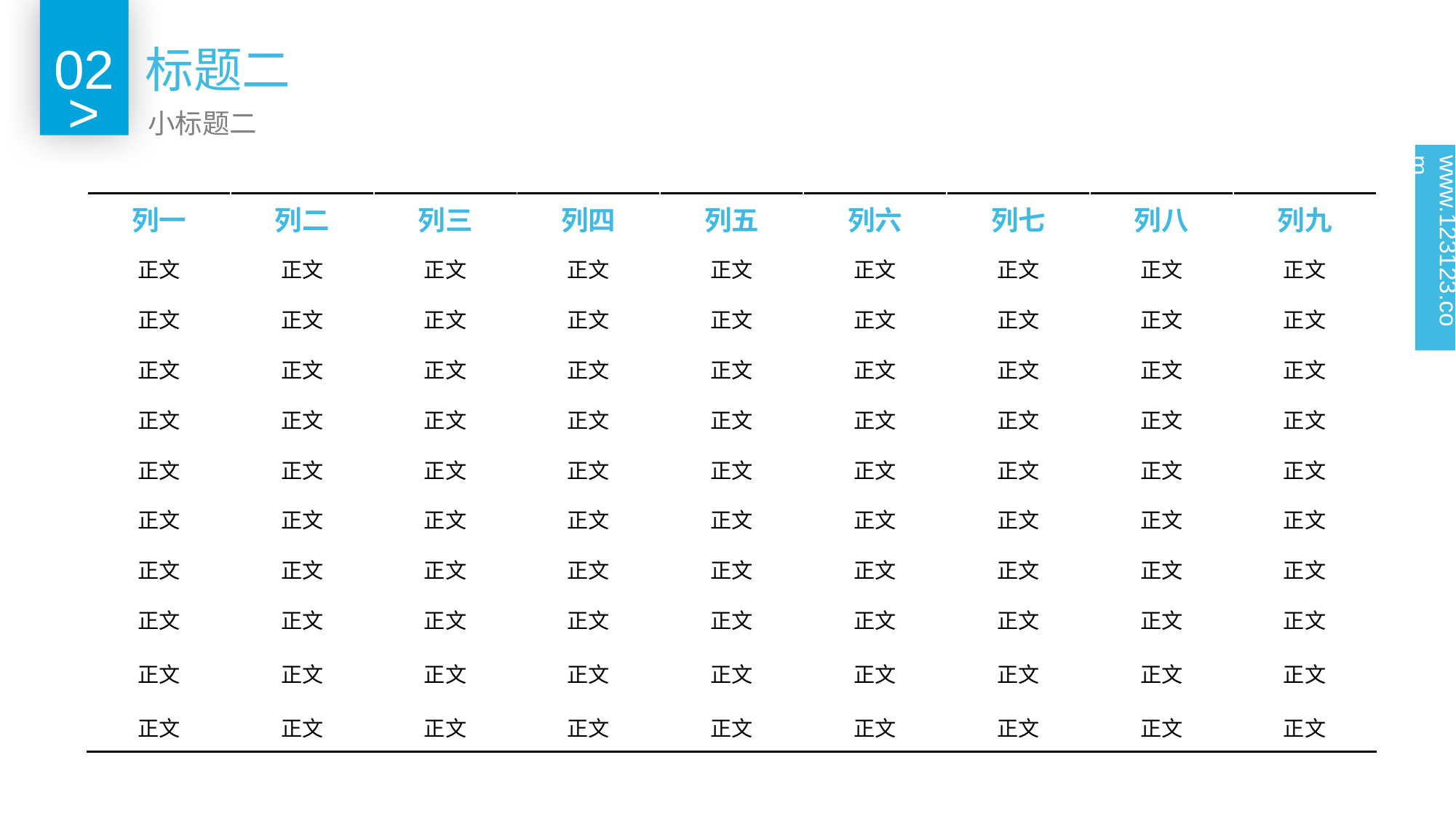

02
标题二
>
小标题二
www.123123.com
| 列一 | 列二 | 列三 | 列四 | 列五 | 列六 | 列七 | 列八 | 列九 |
| --- | --- | --- | --- | --- | --- | --- | --- | --- |
| 正文 | 正文 | 正文 | 正文 | 正文 | 正文 | 正文 | 正文 | 正文 |
| 正文 | 正文 | 正文 | 正文 | 正文 | 正文 | 正文 | 正文 | 正文 |
| 正文 | 正文 | 正文 | 正文 | 正文 | 正文 | 正文 | 正文 | 正文 |
| 正文 | 正文 | 正文 | 正文 | 正文 | 正文 | 正文 | 正文 | 正文 |
| 正文 | 正文 | 正文 | 正文 | 正文 | 正文 | 正文 | 正文 | 正文 |
| 正文 | 正文 | 正文 | 正文 | 正文 | 正文 | 正文 | 正文 | 正文 |
| 正文 | 正文 | 正文 | 正文 | 正文 | 正文 | 正文 | 正文 | 正文 |
| 正文 | 正文 | 正文 | 正文 | 正文 | 正文 | 正文 | 正文 | 正文 |
| 正文 | 正文 | 正文 | 正文 | 正文 | 正文 | 正文 | 正文 | 正文 |
| 正文 | 正文 | 正文 | 正文 | 正文 | 正文 | 正文 | 正文 | 正文 |